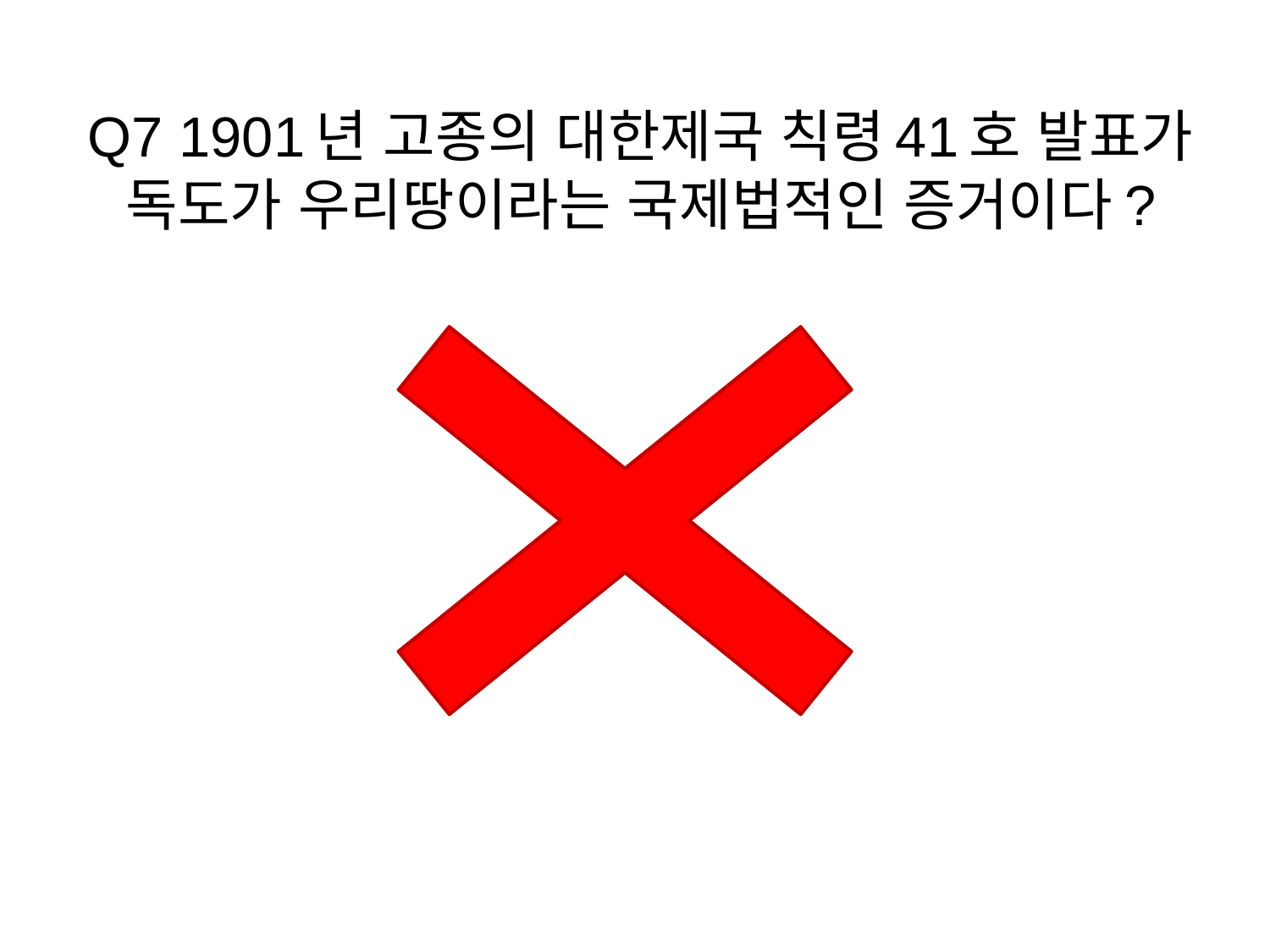

# Q7 1901년 고종의 대한제국 칙령41호 발표가 독도가 우리땅이라는 국제법적인 증거이다?